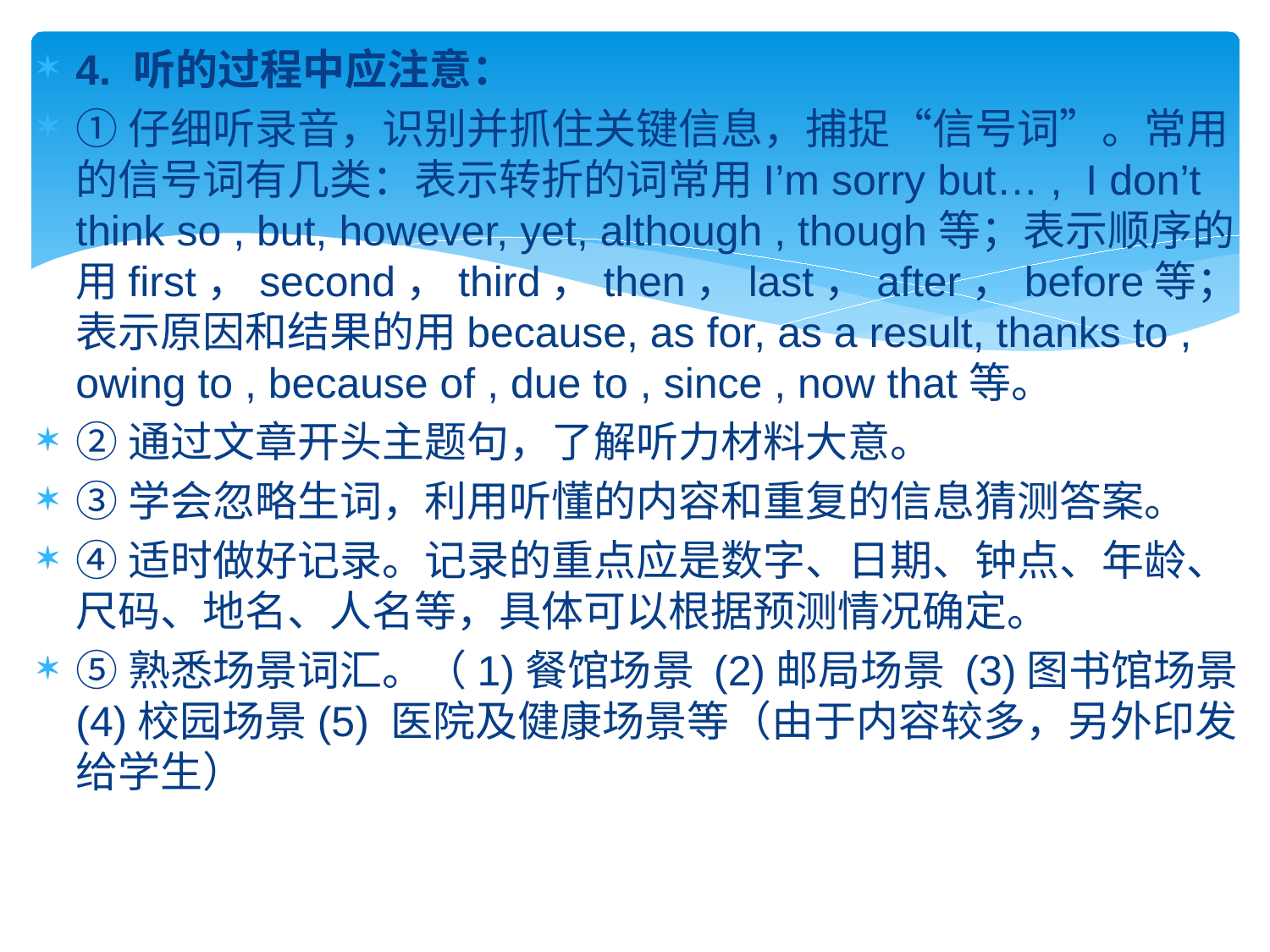

4. 听的过程中应注意：
①仔细听录音，识别并抓住关键信息，捕捉“信号词”。常用的信号词有几类：表示转折的词常用I’m sorry but… ,  I don’t think so , but, however, yet, although , though等；表示顺序的用first，second，third，then，last，after，before等；表示原因和结果的用because, as for, as a result, thanks to , owing to , because of , due to , since , now that等。
②通过文章开头主题句，了解听力材料大意。
③学会忽略生词，利用听懂的内容和重复的信息猜测答案。
④适时做好记录。记录的重点应是数字、日期、钟点、年龄、尺码、地名、人名等，具体可以根据预测情况确定。
⑤熟悉场景词汇。（1)餐馆场景 (2)邮局场景 (3)图书馆场景(4)校园场景(5) 医院及健康场景等（由于内容较多，另外印发给学生）